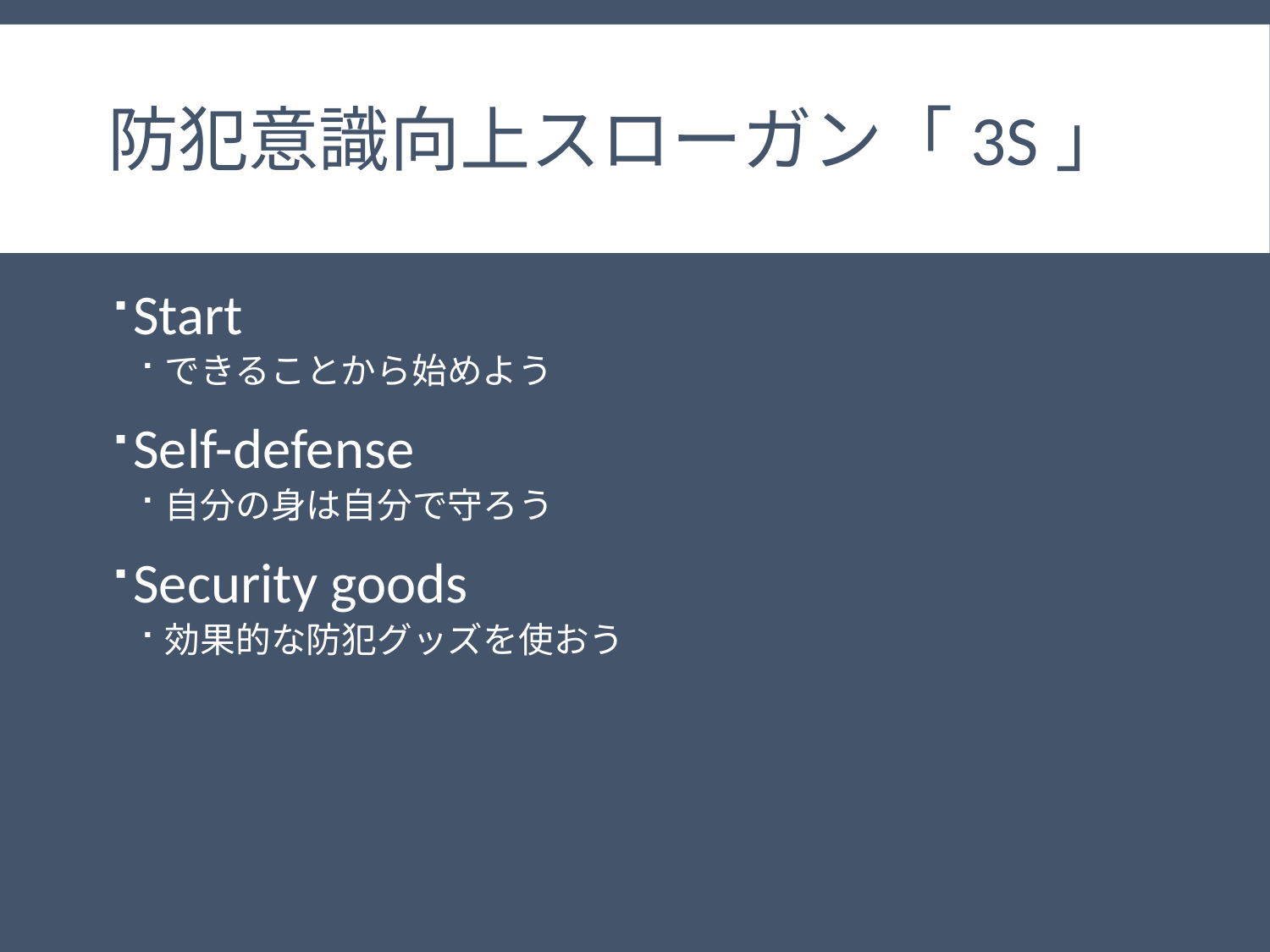

# 防犯意識向上スローガン「3S」
Start
できることから始めよう
Self-defense
自分の身は自分で守ろう
Security goods
効果的な防犯グッズを使おう